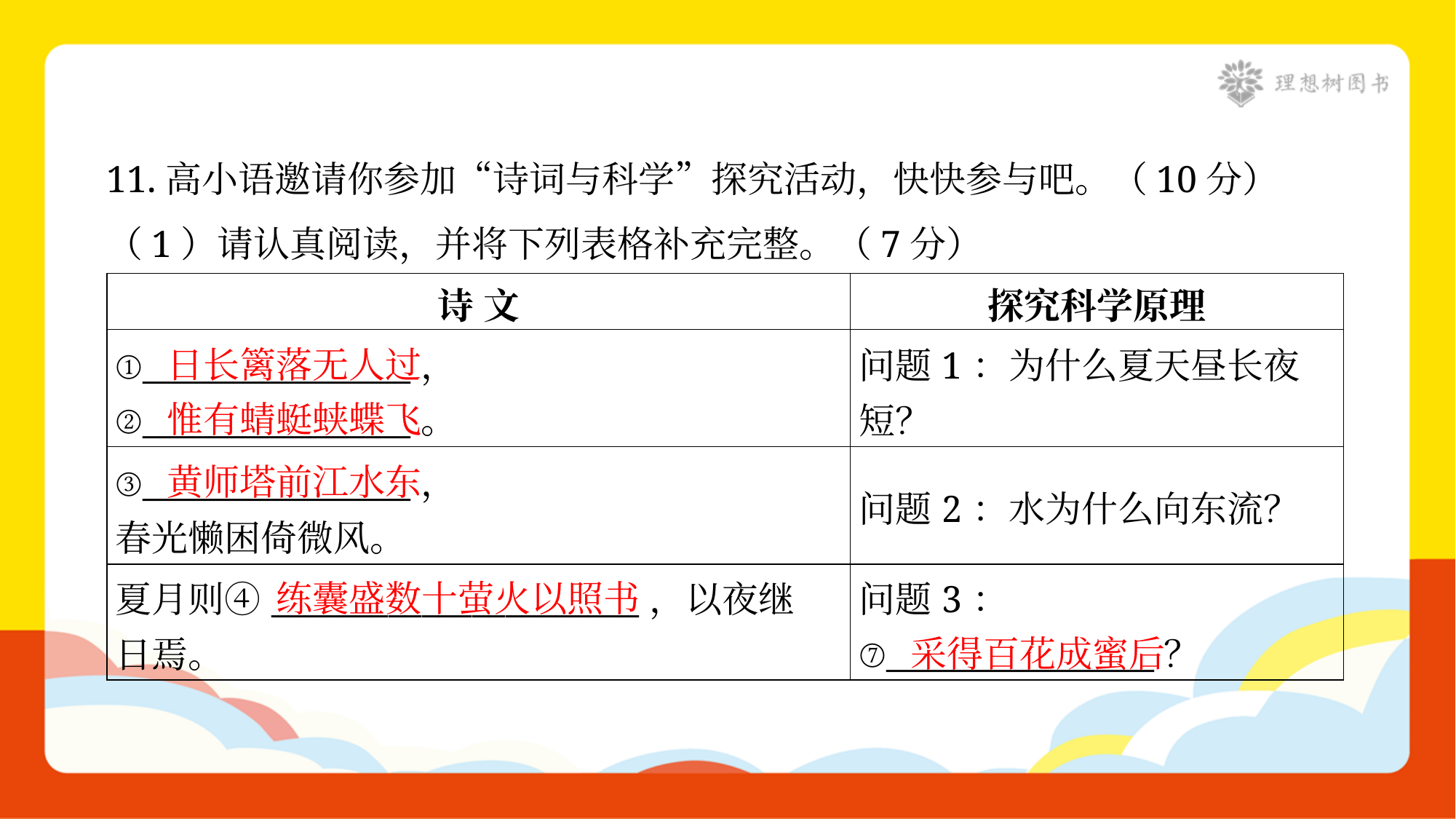

11.高小语邀请你参加“诗词与科学”探究活动，快快参与吧。（10分）
（1）请认真阅读，并将下列表格补充完整。（7分）
| 诗 文 | 探究科学原理 |
| --- | --- |
| ①\_\_\_\_\_\_\_\_\_\_\_\_\_\_\_\_， ②\_\_\_\_\_\_\_\_\_\_\_\_\_\_\_\_。 | 问题1：为什么夏天昼长夜 短？ |
| ③\_\_\_\_\_\_\_\_\_\_\_\_\_\_\_\_， 春光懒困倚微风。 | 问题2：水为什么向东流？ |
| 夏月则④\_\_\_\_\_\_\_\_\_\_\_\_\_\_\_\_\_\_\_\_\_\_，以夜继 日焉。 | 问题3： ⑦\_\_\_\_\_\_\_\_\_\_\_\_\_\_\_\_？ |
日长篱落无人过
惟有蜻蜓蛱蝶飞
黄师塔前江水东
练囊盛数十萤火以照书
采得百花成蜜后